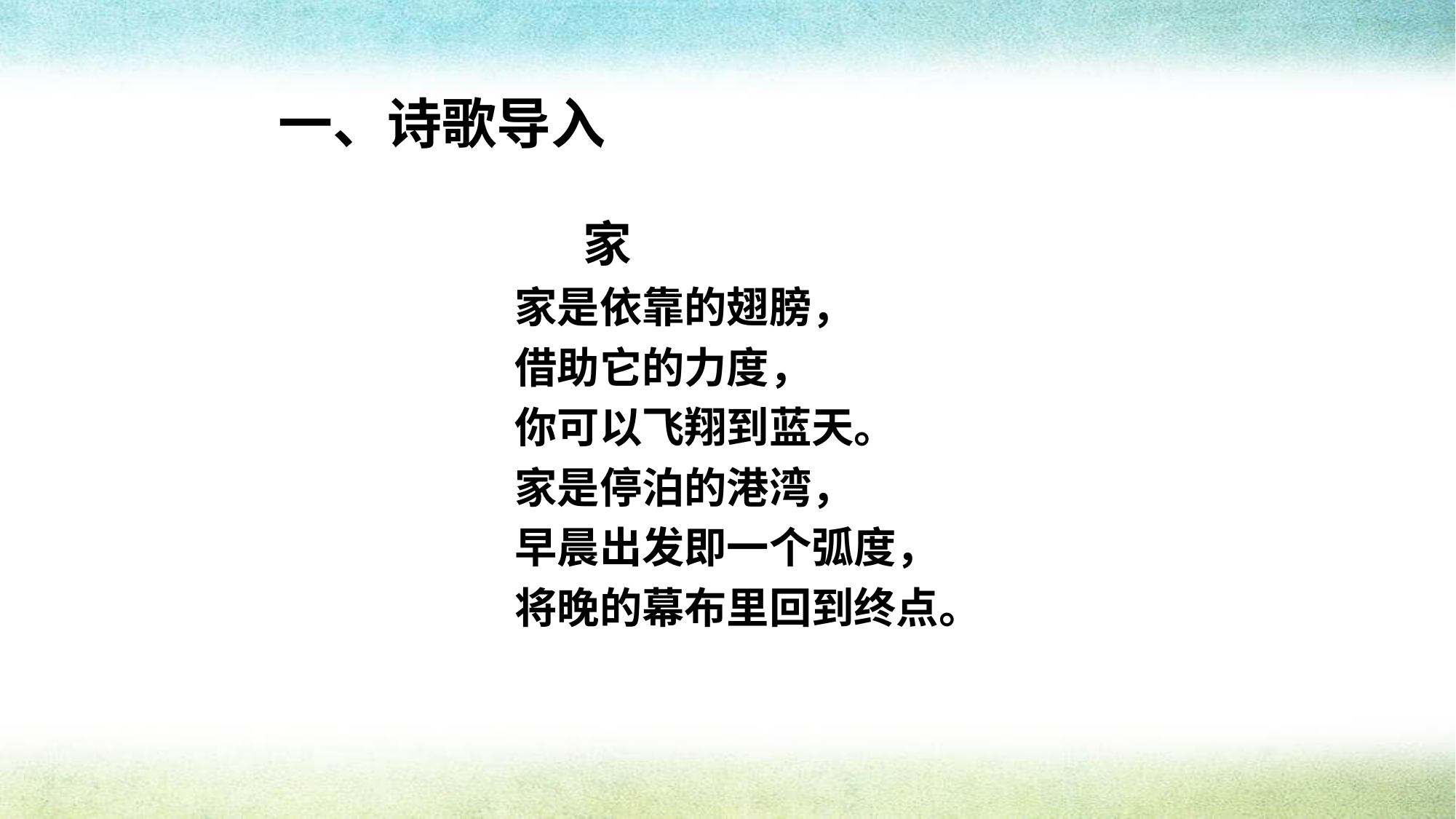

一、诗歌导入
      家
家是依靠的翅膀，
借助它的力度，
你可以飞翔到蓝天。
家是停泊的港湾，
早晨出发即一个弧度，
将晚的幕布里回到终点。
https://www.ypppt.com/